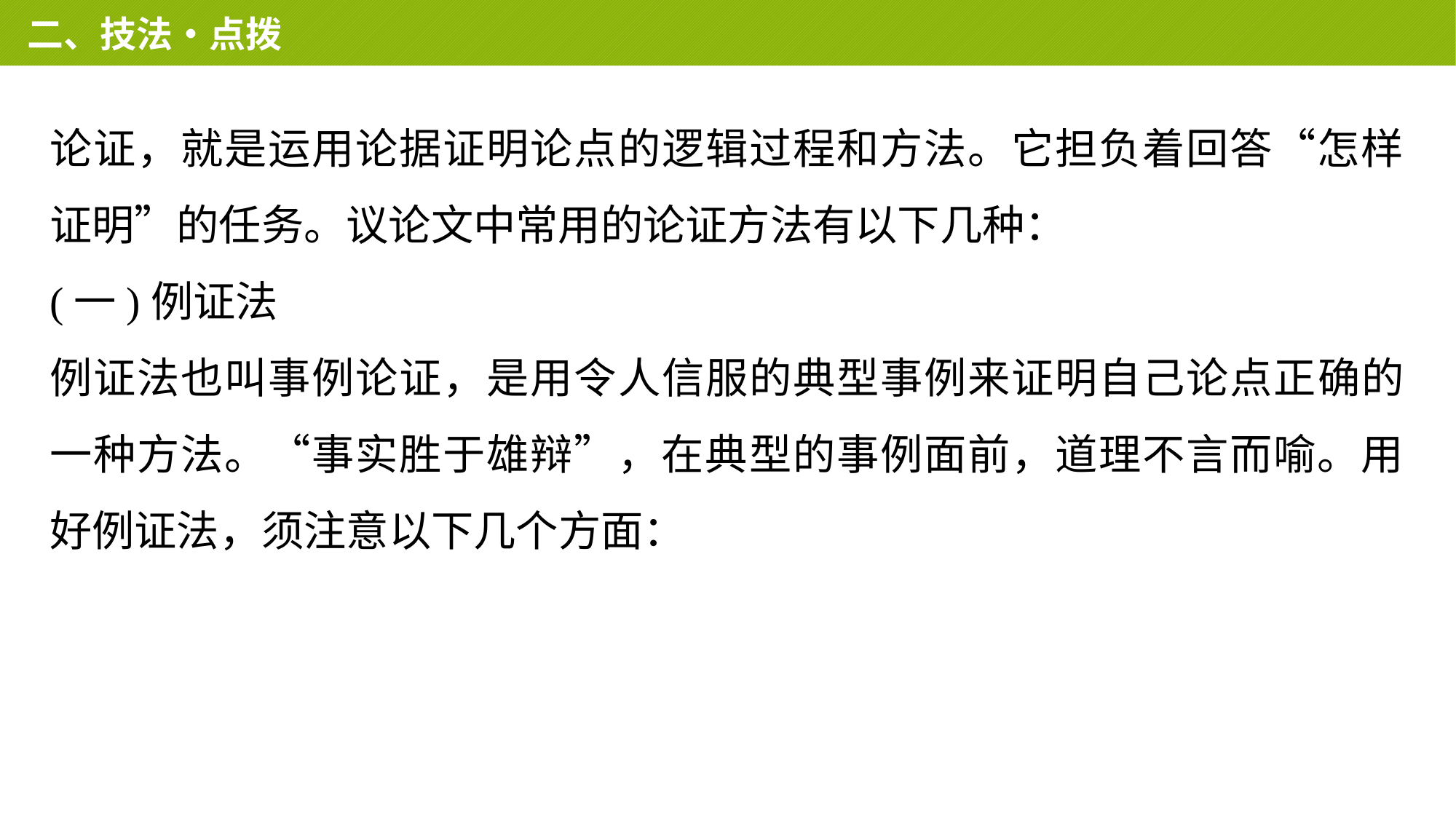

二、技法•点拨
论证，就是运用论据证明论点的逻辑过程和方法。它担负着回答“怎样证明”的任务。议论文中常用的论证方法有以下几种：
(一)例证法
例证法也叫事例论证，是用令人信服的典型事例来证明自己论点正确的一种方法。“事实胜于雄辩”，在典型的事例面前，道理不言而喻。用好例证法，须注意以下几个方面：